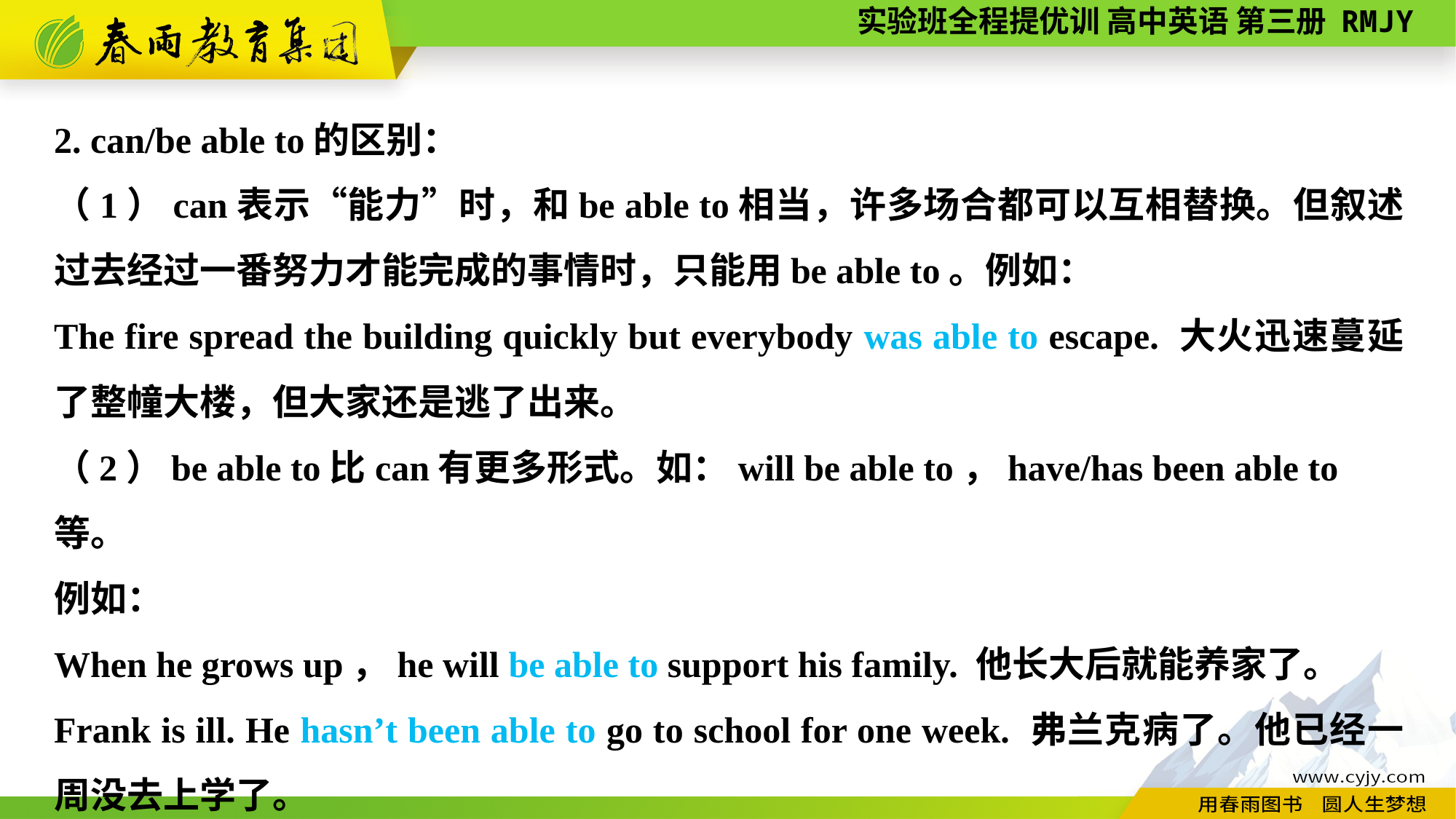

2. can/be able to的区别：
（1）can表示“能力”时，和be able to相当，许多场合都可以互相替换。但叙述过去经过一番努力才能完成的事情时，只能用be able to。例如：
The fire spread the building quickly but everybody was able to escape. 大火迅速蔓延了整幢大楼，但大家还是逃了出来。
（2）be able to比can有更多形式。如：will be able to，have/has been able to等。
例如：
When he grows up，he will be able to support his family. 他长大后就能养家了。
Frank is ill. He hasn’t been able to go to school for one week. 弗兰克病了。他已经一周没去上学了。